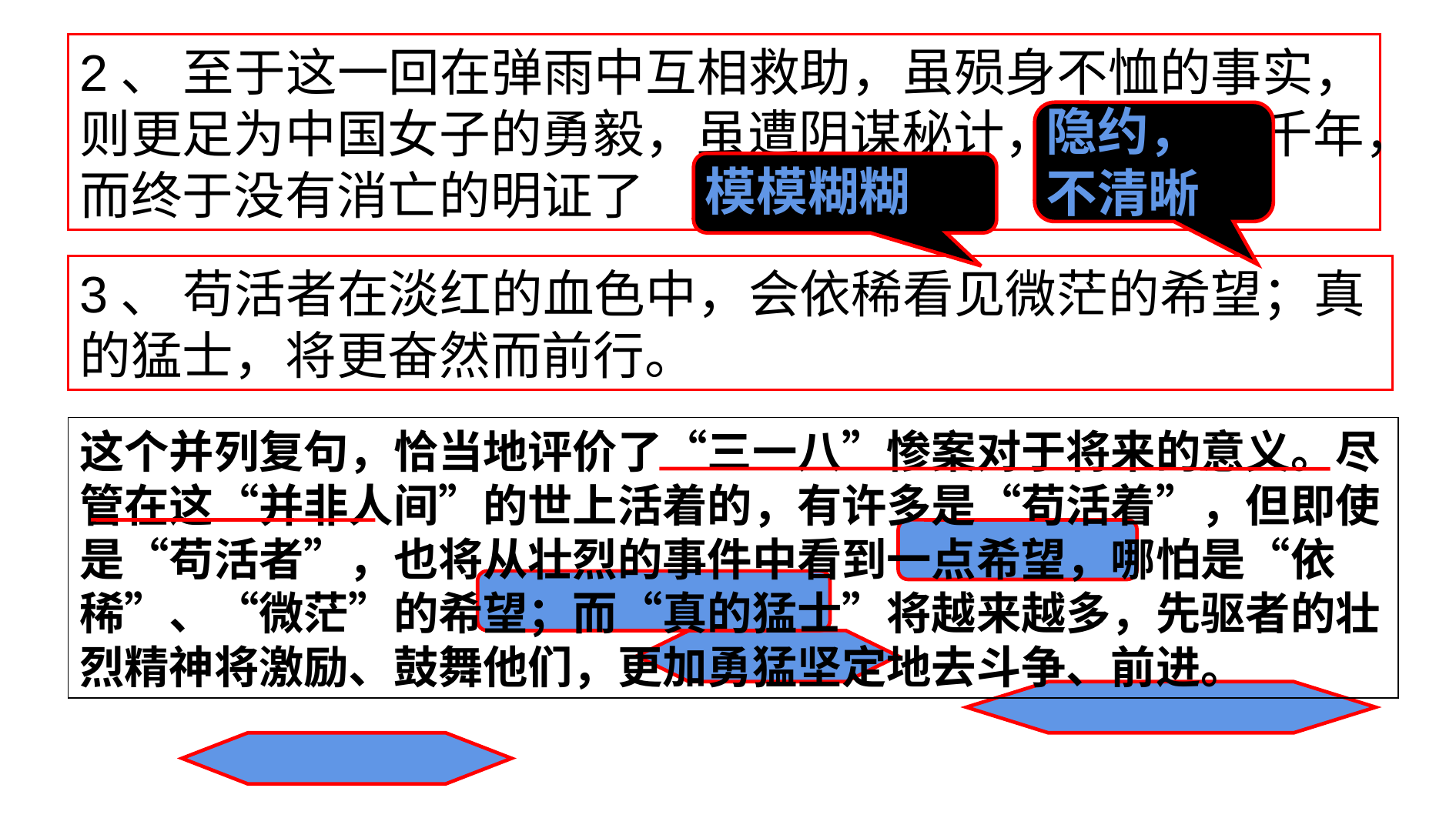

2、 至于这一回在弹雨中互相救助，虽殒身不恤的事实，则更足为中国女子的勇毅，虽遭阴谋秘计，压抑至数千年，而终于没有消亡的明证了
隐约，
不清晰

模模糊糊
3、 苟活者在淡红的血色中，会依稀看见微茫的希望；真的猛士，将更奋然而前行。
这个并列复句，恰当地评价了“三一八”惨案对于将来的意义。尽管在这“并非人间”的世上活着的，有许多是“苟活着”，但即使是“苟活者”，也将从壮烈的事件中看到一点希望，哪怕是“依稀”、“微茫”的希望；而“真的猛士”将越来越多，先驱者的壮烈精神将激励、鼓舞他们，更加勇猛坚定地去斗争、前进。